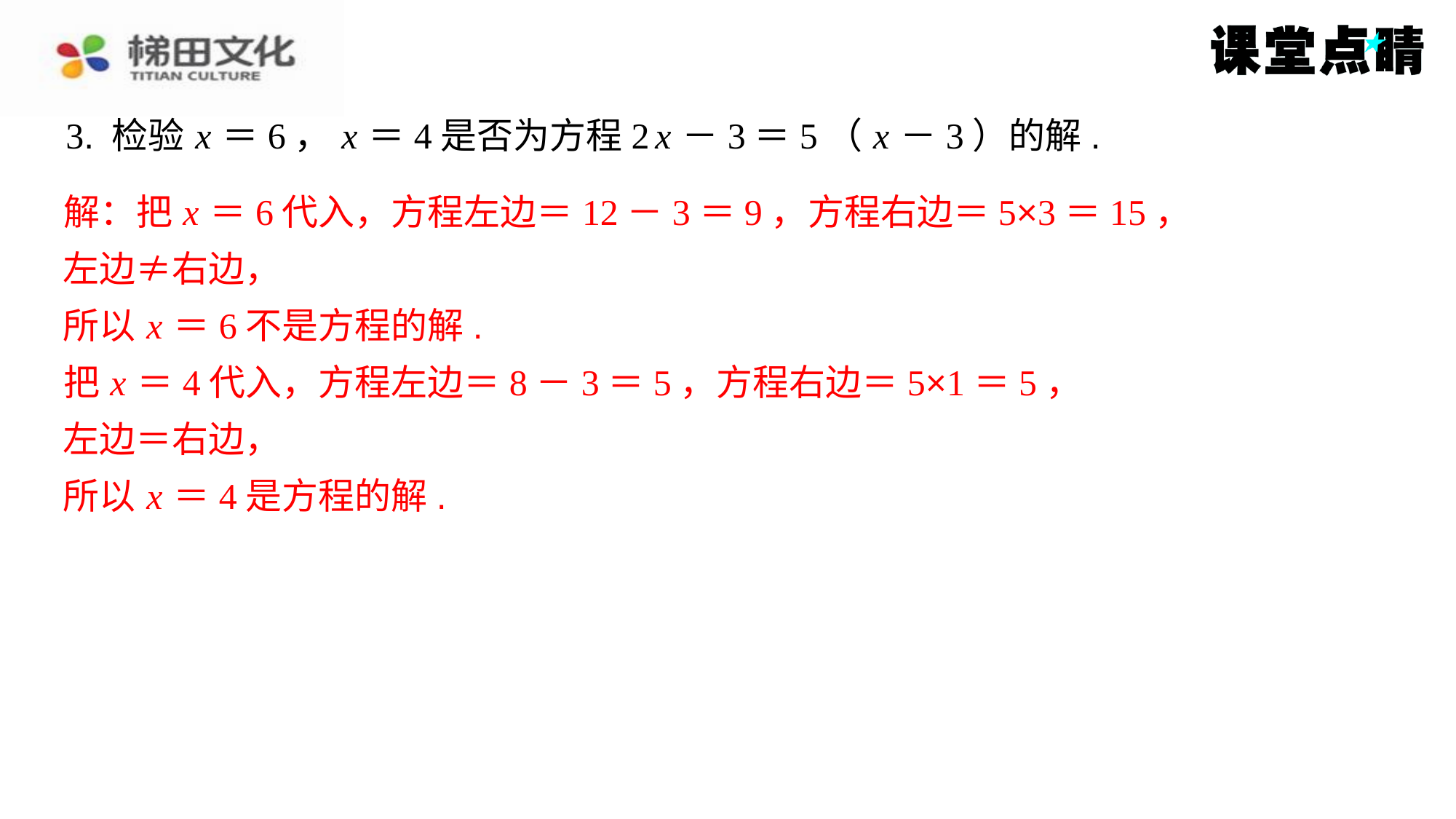

3. 检验 x ＝6， x ＝4是否为方程2 x －3＝5（ x －3）的解.
解：把 x ＝6代入，方程左边＝12－3＝9，方程右边＝5×3＝15，
解：把 x ＝6代入，方程左边＝12－3＝9，方程右边＝5×3＝15，
左边≠右边，
所以 x ＝6不是方程的解.
把 x ＝4代入，方程左边＝8－3＝5，方程右边＝5×1＝5，
左边＝右边，
所以 x ＝4是方程的解.
左边≠右边，
所以 x ＝6不是方程的解.
把 x ＝4代入，方程左边＝8－3＝5，方程右边＝5×1＝5，
左边＝右边，
所以 x ＝4是方程的解.